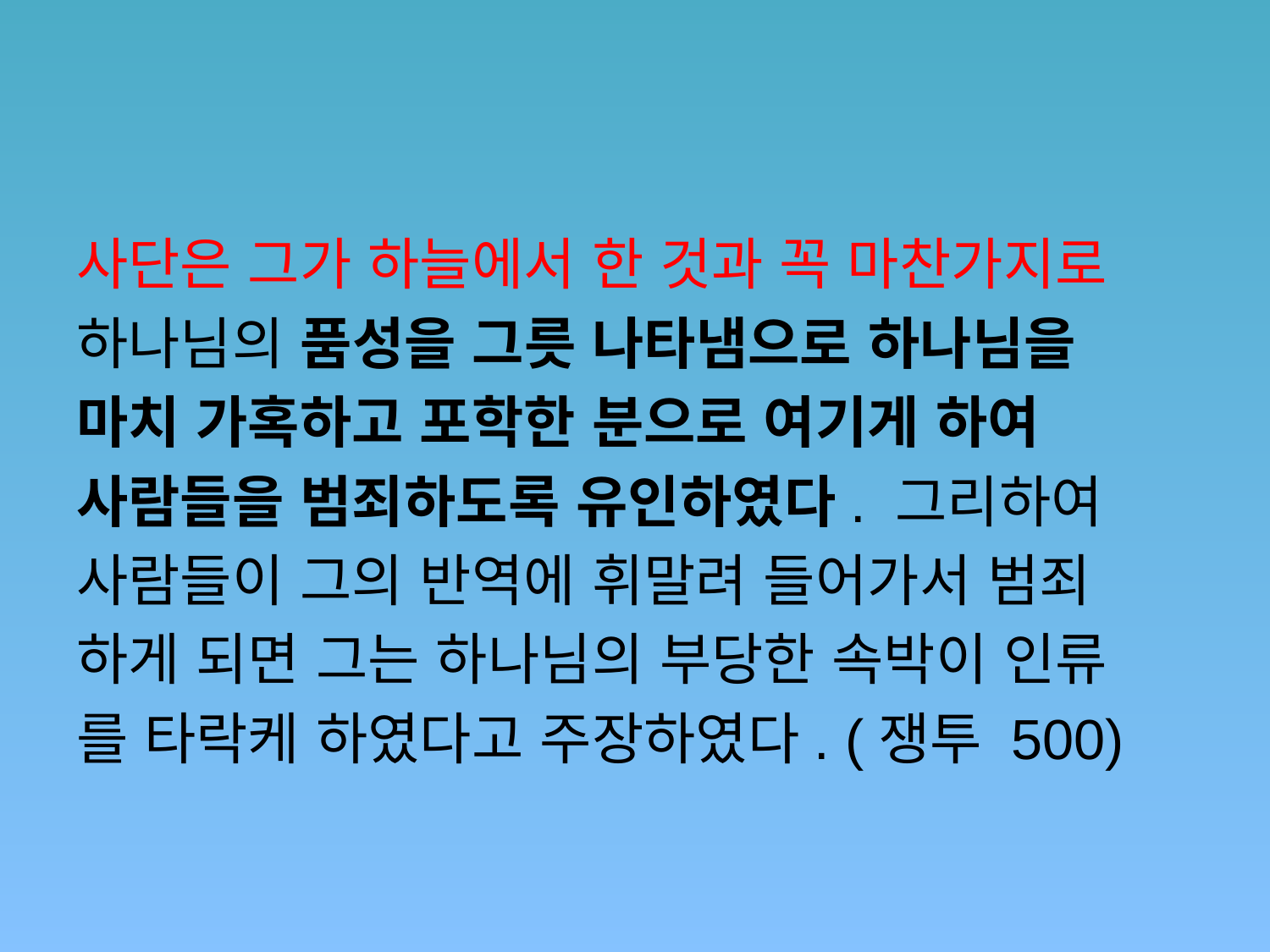

#
사단은 그가 하늘에서 한 것과 꼭 마찬가지로
하나님의 품성을 그릇 나타냄으로 하나님을
마치 가혹하고 포학한 분으로 여기게 하여
사람들을 범죄하도록 유인하였다. 그리하여
사람들이 그의 반역에 휘말려 들어가서 범죄
하게 되면 그는 하나님의 부당한 속박이 인류
를 타락케 하였다고 주장하였다. (쟁투 500)